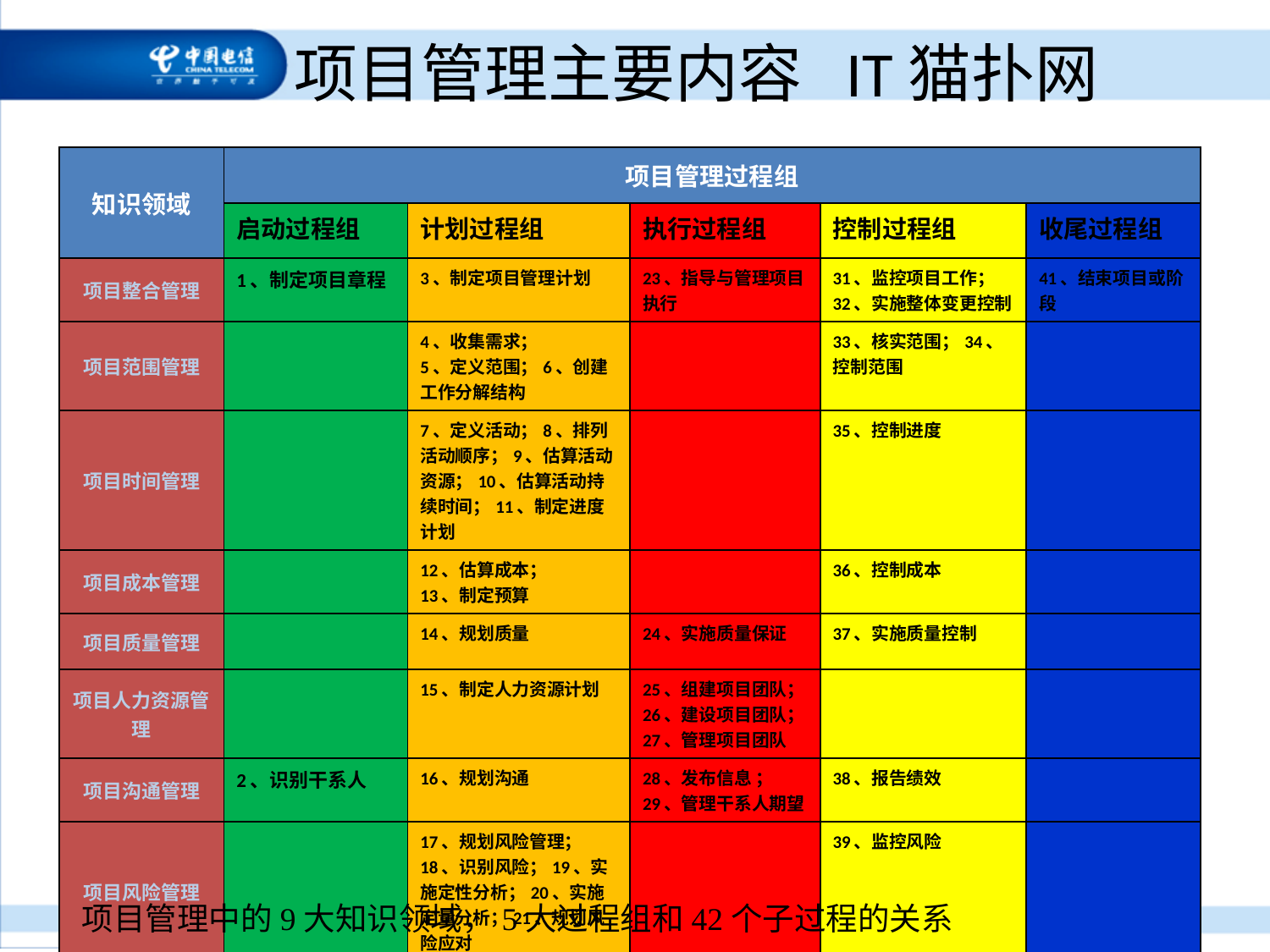

项目管理主要内容  IT猫扑网
| 知识领域 | 项目管理过程组 |  |  |  |  |
| --- | --- | --- | --- | --- | --- |
|  | 启动过程组 | 计划过程组 | 执行过程组 | 控制过程组 | 收尾过程组 |
| 项目整合管理 | 1、制定项目章程 | 3、制定项目管理计划 | 23、指导与管理项目执行 | 31、监控项目工作；32、实施整体变更控制 | 41、结束项目或阶段 |
| 项目范围管理 |  | 4、收集需求； 5、定义范围；6、创建工作分解结构 |  | 33、核实范围；34、控制范围 |  |
| 项目时间管理 |  | 7、定义活动；8、排列活动顺序；9、估算活动资源；10、估算活动持续时间；11、制定进度计划 |  | 35、控制进度 |  |
| 项目成本管理 |  | 12、估算成本； 13、制定预算 |  | 36、控制成本 |  |
| 项目质量管理 |  | 14、规划质量 | 24、实施质量保证 | 37、实施质量控制 |  |
| 项目人力资源管理 |  | 15、制定人力资源计划 | 25、组建项目团队；26、建设项目团队；27、管理项目团队 |  |  |
| 项目沟通管理 | 2、识别干系人 | 16、规划沟通 | 28、发布信息 ；29、管理干系人期望 | 38、报告绩效 |  |
| 项目风险管理 |  | 17、规划风险管理； 18、识别风险；19、实施定性分析；20、实施定量分析；21、规划风险应对 |  | 39、监控风险 |  |
| 项目采购管理 |  | 22、规划采购 | 30、实施采购 | 40、管理采购 | 42、线束采购 |
项目管理中的9大知识领域，5大过程组和42个子过程的关系